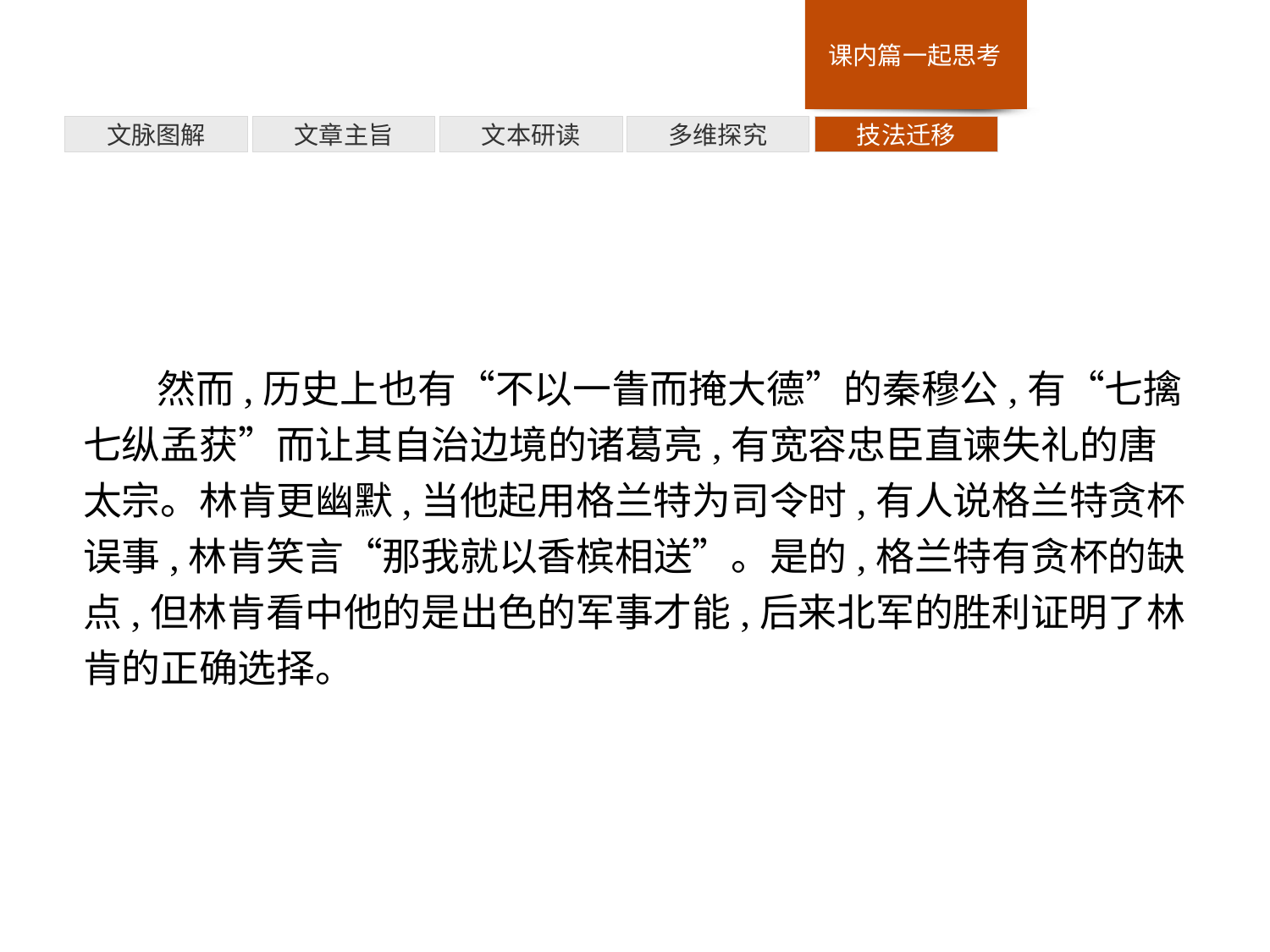

技法迁移
多维探究
文本研读
文章主旨
文脉图解
然而,历史上也有“不以一眚而掩大德”的秦穆公,有“七擒七纵孟获”而让其自治边境的诸葛亮,有宽容忠臣直谏失礼的唐太宗。林肯更幽默,当他起用格兰特为司令时,有人说格兰特贪杯误事,林肯笑言“那我就以香槟相送”。是的,格兰特有贪杯的缺点,但林肯看中他的是出色的军事才能,后来北军的胜利证明了林肯的正确选择。